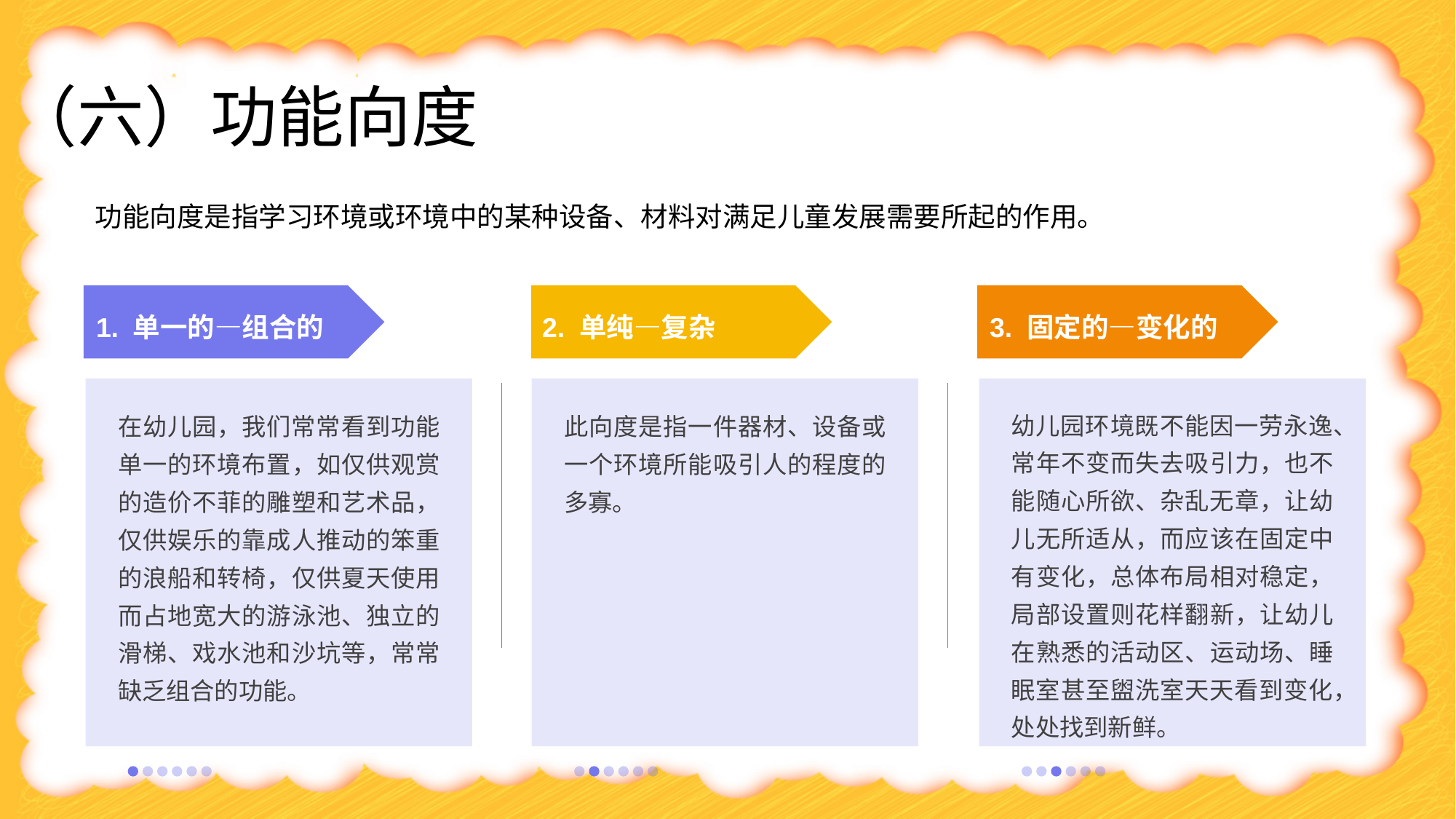

# （六）功能向度
功能向度是指学习环境或环境中的某种设备、材料对满足儿童发展需要所起的作用。

1. 单一的—组合的
2. 单纯—复杂
3. 固定的—变化的

幼儿园环境既不能因一劳永逸、常年不变而失去吸引力，也不能随心所欲、杂乱无章，让幼儿无所适从，而应该在固定中有变化，总体布局相对稳定，局部设置则花样翻新，让幼儿在熟悉的活动区、运动场、睡眠室甚至盥洗室天天看到变化，处处找到新鲜。
在幼儿园，我们常常看到功能单一的环境布置，如仅供观赏的造价不菲的雕塑和艺术品，仅供娱乐的靠成人推动的笨重的浪船和转椅，仅供夏天使用而占地宽大的游泳池、独立的滑梯、戏水池和沙坑等，常常缺乏组合的功能。
此向度是指一件器材、设备或一个环境所能吸引人的程度的多寡。